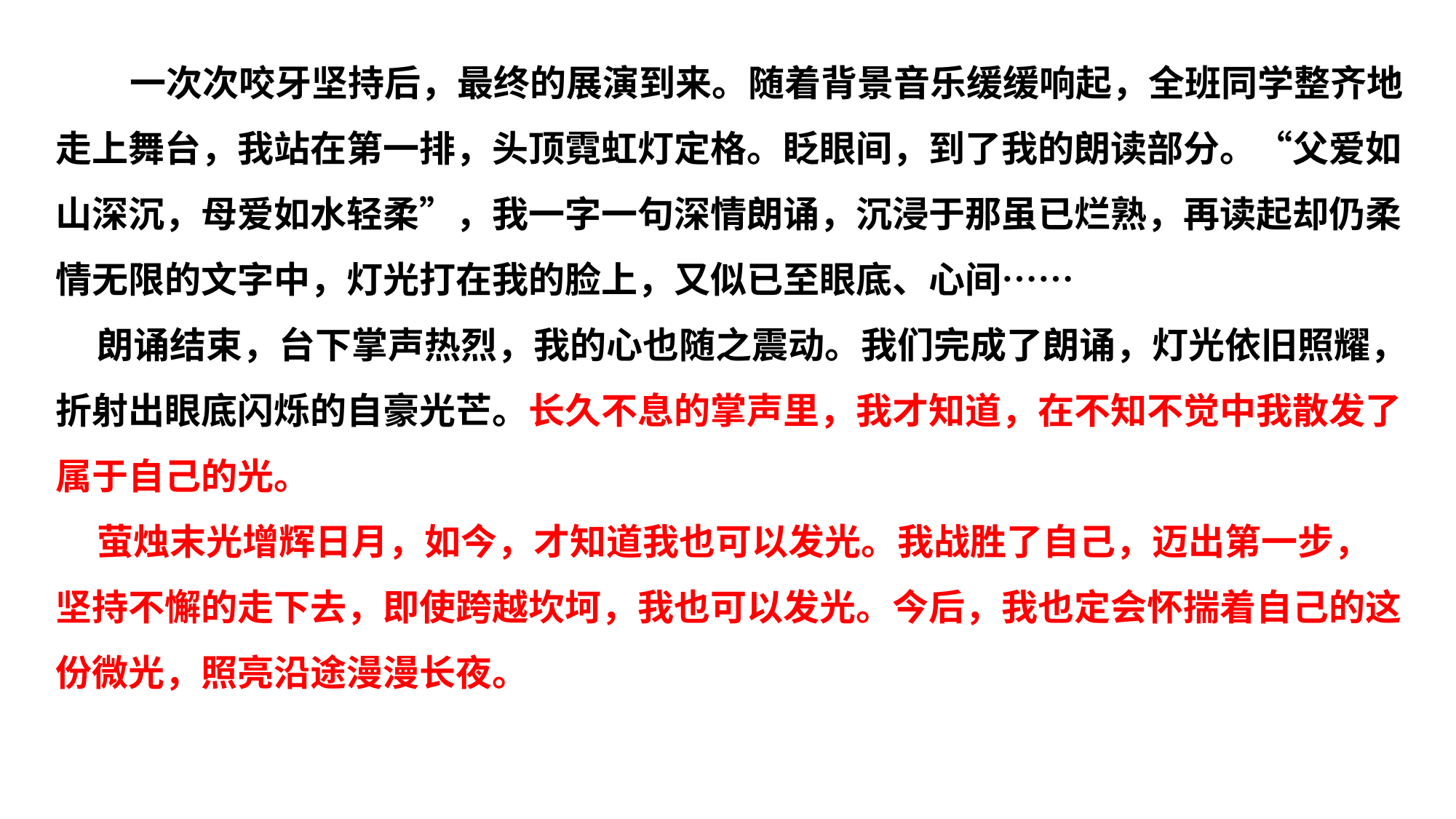

一次次咬牙坚持后，最终的展演到来。随着背景音乐缓缓响起，全班同学整齐地走上舞台，我站在第一排，头顶霓虹灯定格。眨眼间，到了我的朗读部分。“父爱如山深沉，母爱如水轻柔”，我一字一句深情朗诵，沉浸于那虽已烂熟，再读起却仍柔情无限的文字中，灯光打在我的脸上，又似已至眼底、心间……
    朗诵结束，台下掌声热烈，我的心也随之震动。我们完成了朗诵，灯光依旧照耀，折射出眼底闪烁的自豪光芒。长久不息的掌声里，我才知道，在不知不觉中我散发了属于自己的光。
    萤烛末光增辉日月，如今，才知道我也可以发光。我战胜了自己，迈出第一步，坚持不懈的走下去，即使跨越坎坷，我也可以发光。今后，我也定会怀揣着自己的这份微光，照亮沿途漫漫长夜。